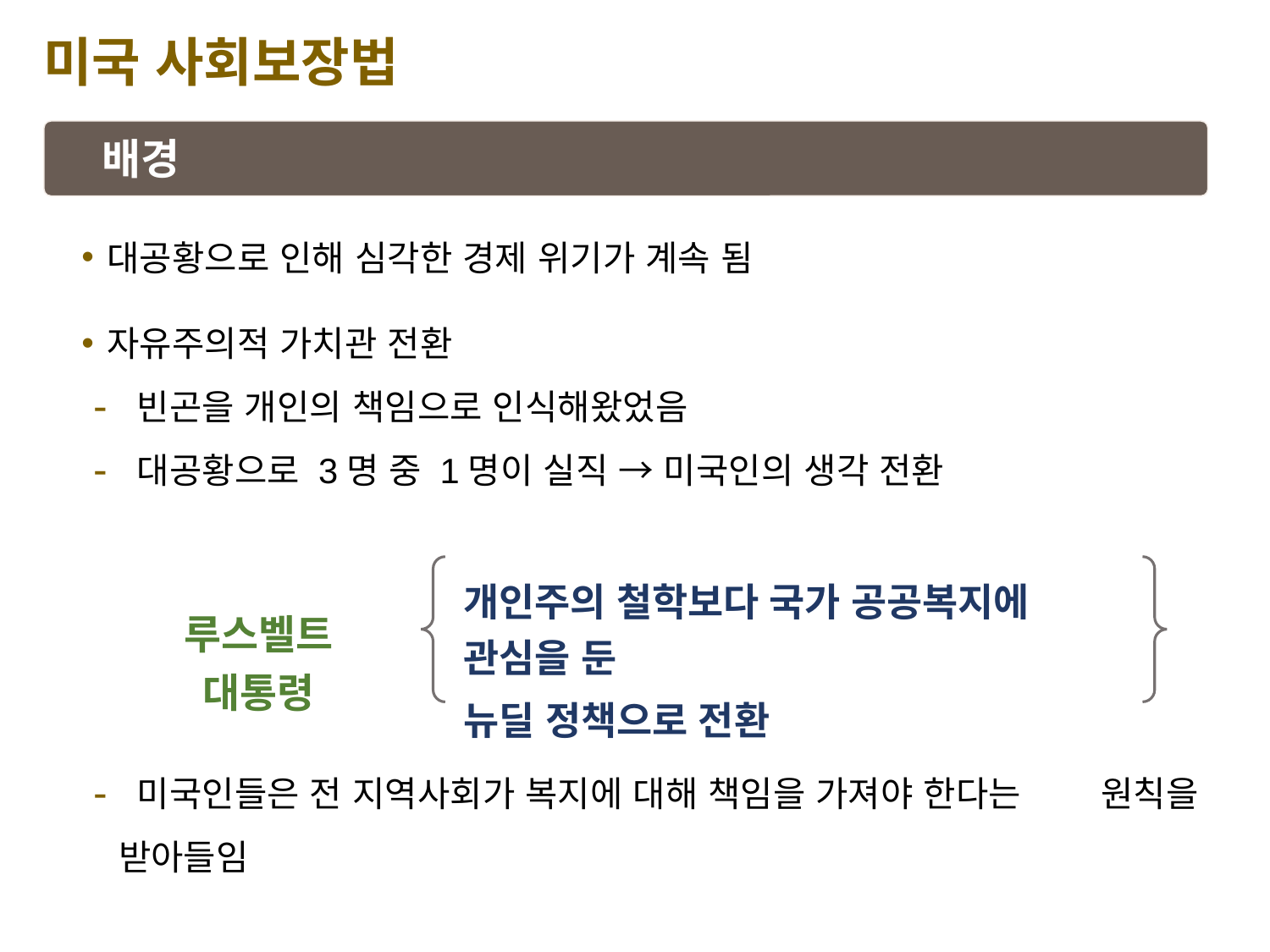

미국 사회보장법

배경
대공황으로 인해 심각한 경제 위기가 계속 됨

자유주의적 가치관 전환
 빈곤을 개인의 책임으로 인식해왔었음
 대공황으로 3명 중 1명이 실직 → 미국인의 생각 전환

 미국인들은 전 지역사회가 복지에 대해 책임을 가져야 한다는        원칙을 받아들임

개인주의 철학보다 국가 공공복지에 관심을 둔
뉴딜 정책으로 전환
루스벨트 대통령